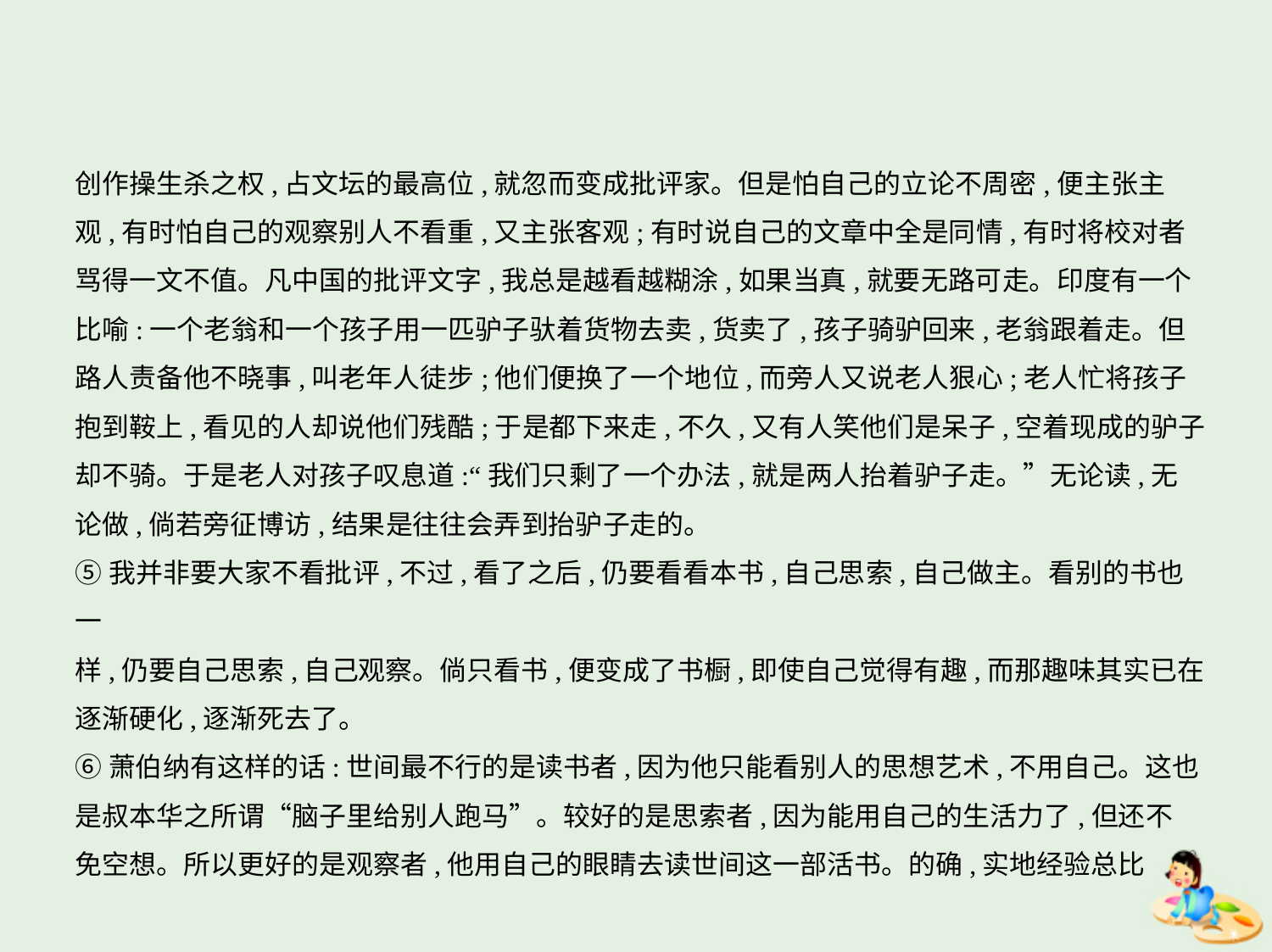

创作操生杀之权,占文坛的最高位,就忽而变成批评家。但是怕自己的立论不周密,便主张主
观,有时怕自己的观察别人不看重,又主张客观;有时说自己的文章中全是同情,有时将校对者
骂得一文不值。凡中国的批评文字,我总是越看越糊涂,如果当真,就要无路可走。印度有一个
比喻:一个老翁和一个孩子用一匹驴子驮着货物去卖,货卖了,孩子骑驴回来,老翁跟着走。但
路人责备他不晓事,叫老年人徒步;他们便换了一个地位,而旁人又说老人狠心;老人忙将孩子
抱到鞍上,看见的人却说他们残酷;于是都下来走,不久,又有人笑他们是呆子,空着现成的驴子
却不骑。于是老人对孩子叹息道:“我们只剩了一个办法,就是两人抬着驴子走。”无论读,无
论做,倘若旁征博访,结果是往往会弄到抬驴子走的。
⑤我并非要大家不看批评,不过,看了之后,仍要看看本书,自己思索,自己做主。看别的书也一
样,仍要自己思索,自己观察。倘只看书,便变成了书橱,即使自己觉得有趣,而那趣味其实已在
逐渐硬化,逐渐死去了。
⑥萧伯纳有这样的话:世间最不行的是读书者,因为他只能看别人的思想艺术,不用自己。这也
是叔本华之所谓“脑子里给别人跑马”。较好的是思索者,因为能用自己的生活力了,但还不
免空想。所以更好的是观察者,他用自己的眼睛去读世间这一部活书。的确,实地经验总比